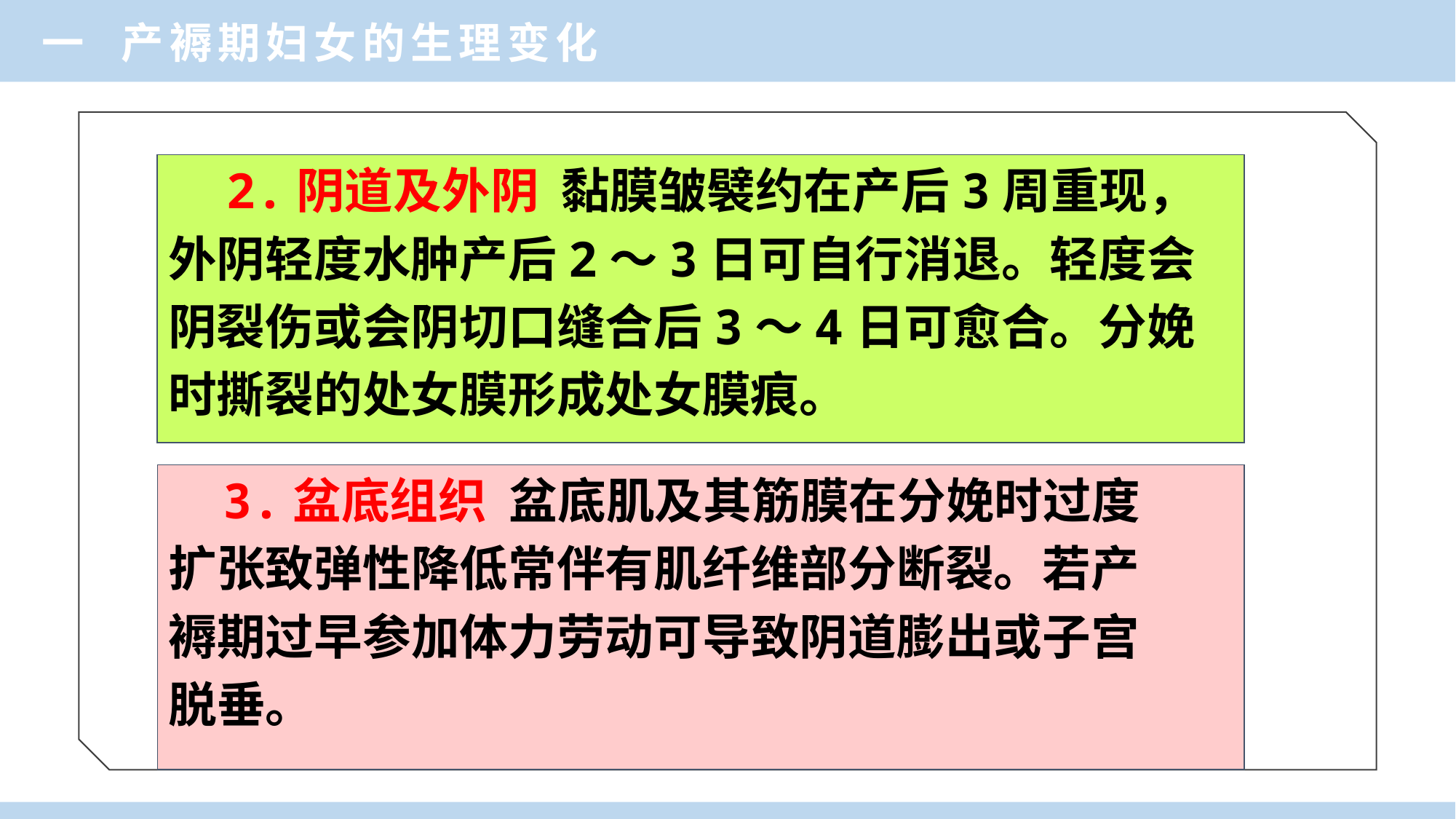

一  产褥期妇女的生理变化

  2.阴道及外阴  黏膜皱襞约在产后3周重现，
外阴轻度水肿产后2～3日可自行消退。轻度会
阴裂伤或会阴切口缝合后3～4日可愈合。分娩
时撕裂的处女膜形成处女膜痕。
  3.盆底组织  盆底肌及其筋膜在分娩时过度
扩张致弹性降低常伴有肌纤维部分断裂。若产
褥期过早参加体力劳动可导致阴道膨出或子宫
脱垂。